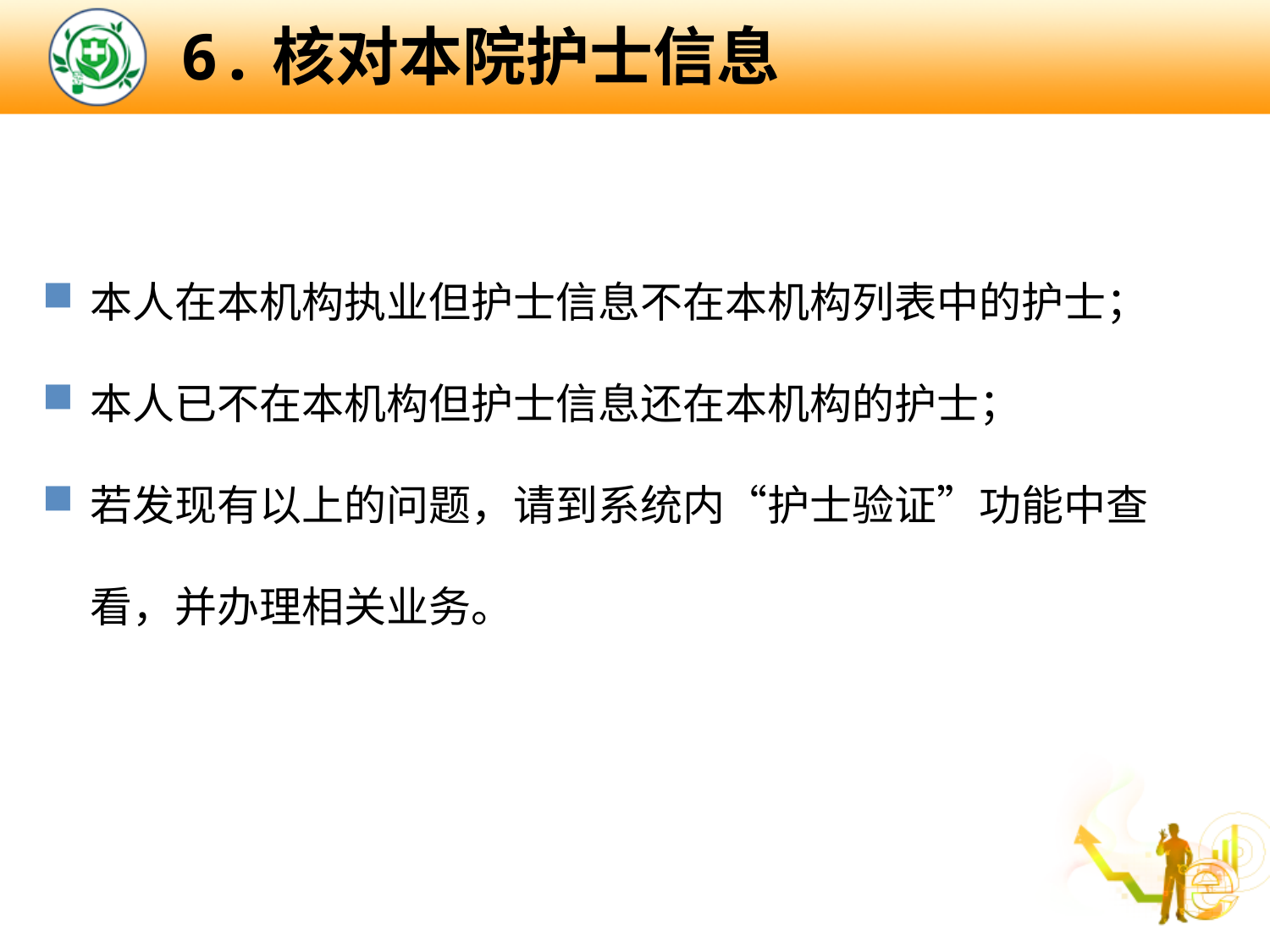

# 6.核对本院护士信息
本人在本机构执业但护士信息不在本机构列表中的护士；
本人已不在本机构但护士信息还在本机构的护士；
若发现有以上的问题，请到系统内“护士验证”功能中查看，并办理相关业务。